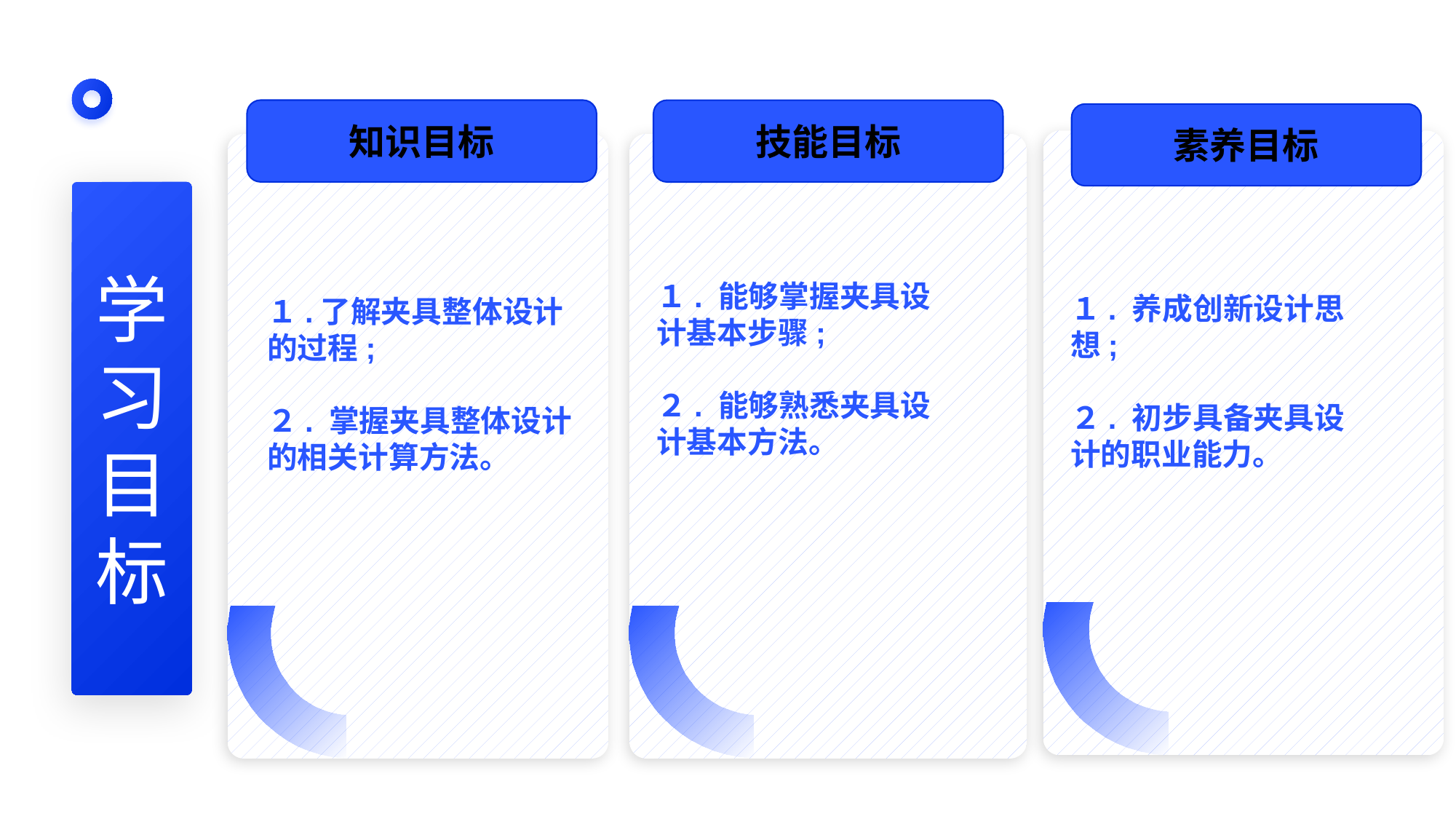

知识目标
技能目标
素养目标

１. 养成创新设计思想;

２. 初步具备夹具设计的职业能力。

１. 能够掌握夹具设计基本步骤;

２. 能够熟悉夹具设计基本方法。

学
习
目
标
１.了解夹具整体设计的过程;

２. 掌握夹具整体设计的相关计算方法。